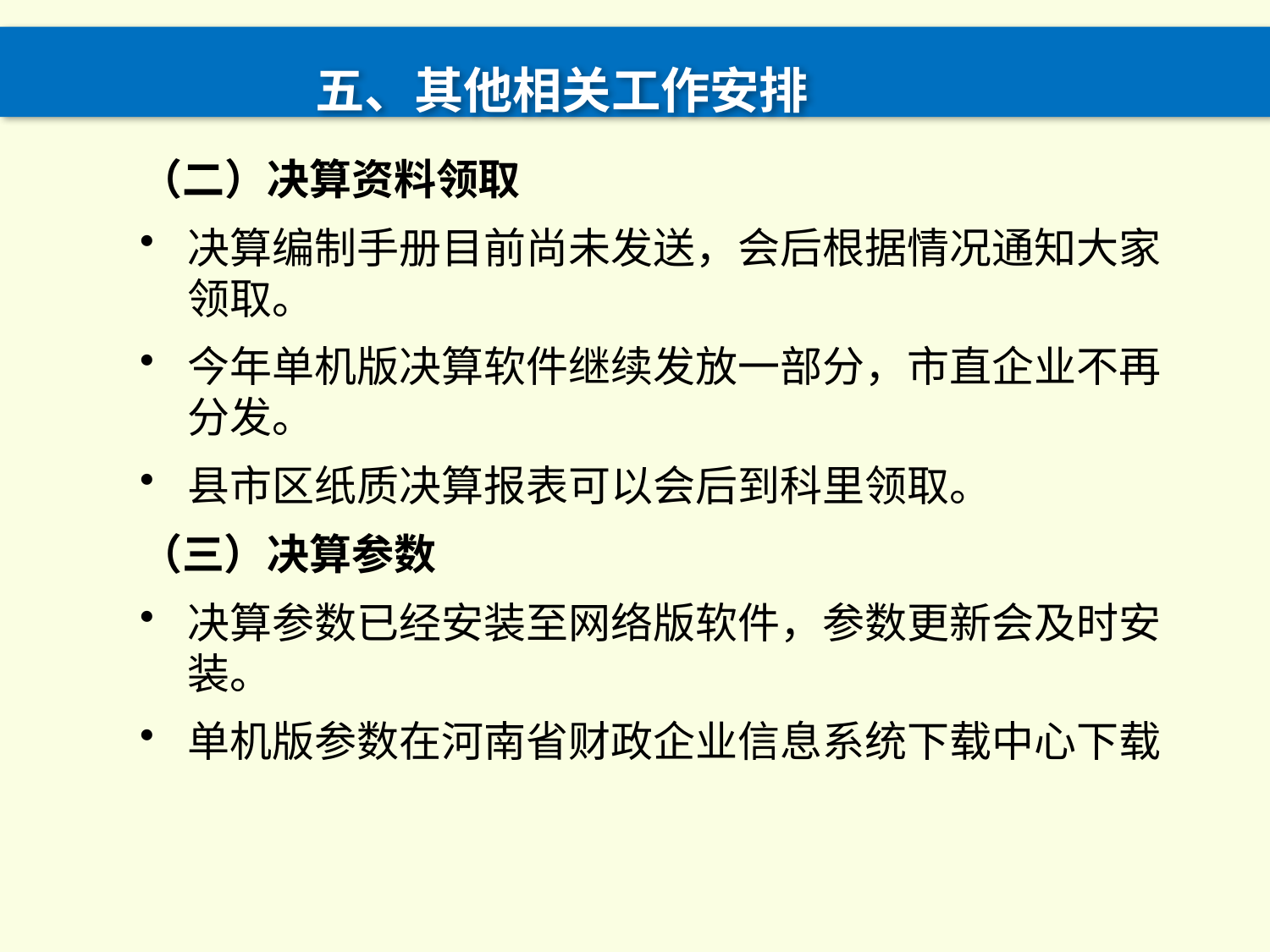

# 五、其他相关工作安排
（二）决算资料领取
决算编制手册目前尚未发送，会后根据情况通知大家领取。
今年单机版决算软件继续发放一部分，市直企业不再分发。
县市区纸质决算报表可以会后到科里领取。
（三）决算参数
决算参数已经安装至网络版软件，参数更新会及时安装。
单机版参数在河南省财政企业信息系统下载中心下载